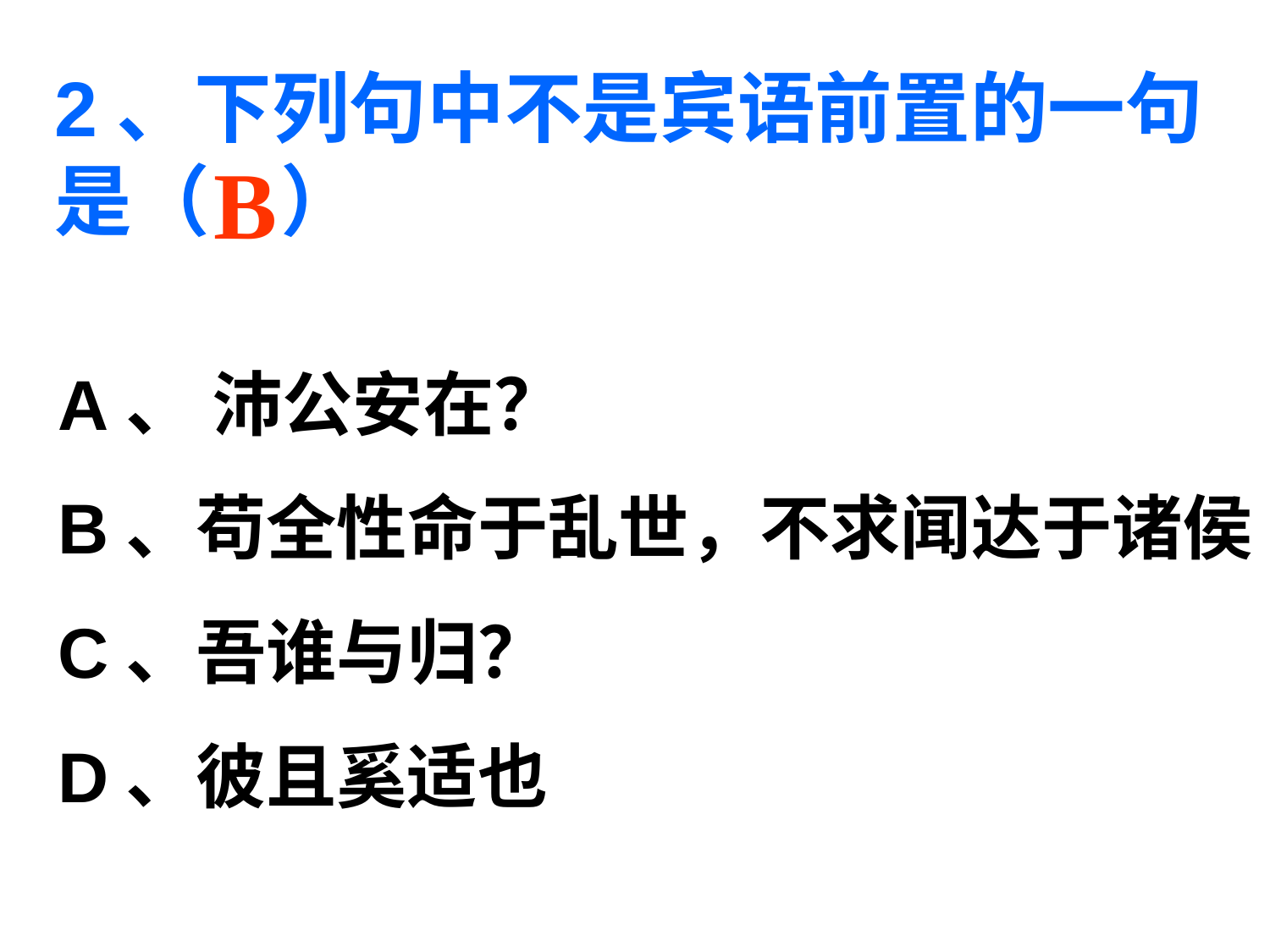

2、下列句中不是宾语前置的一句是（    ）
B
# A、 沛公安在？
B、苟全性命于乱世，不求闻达于诸侯
C、吾谁与归？
D、彼且奚适也